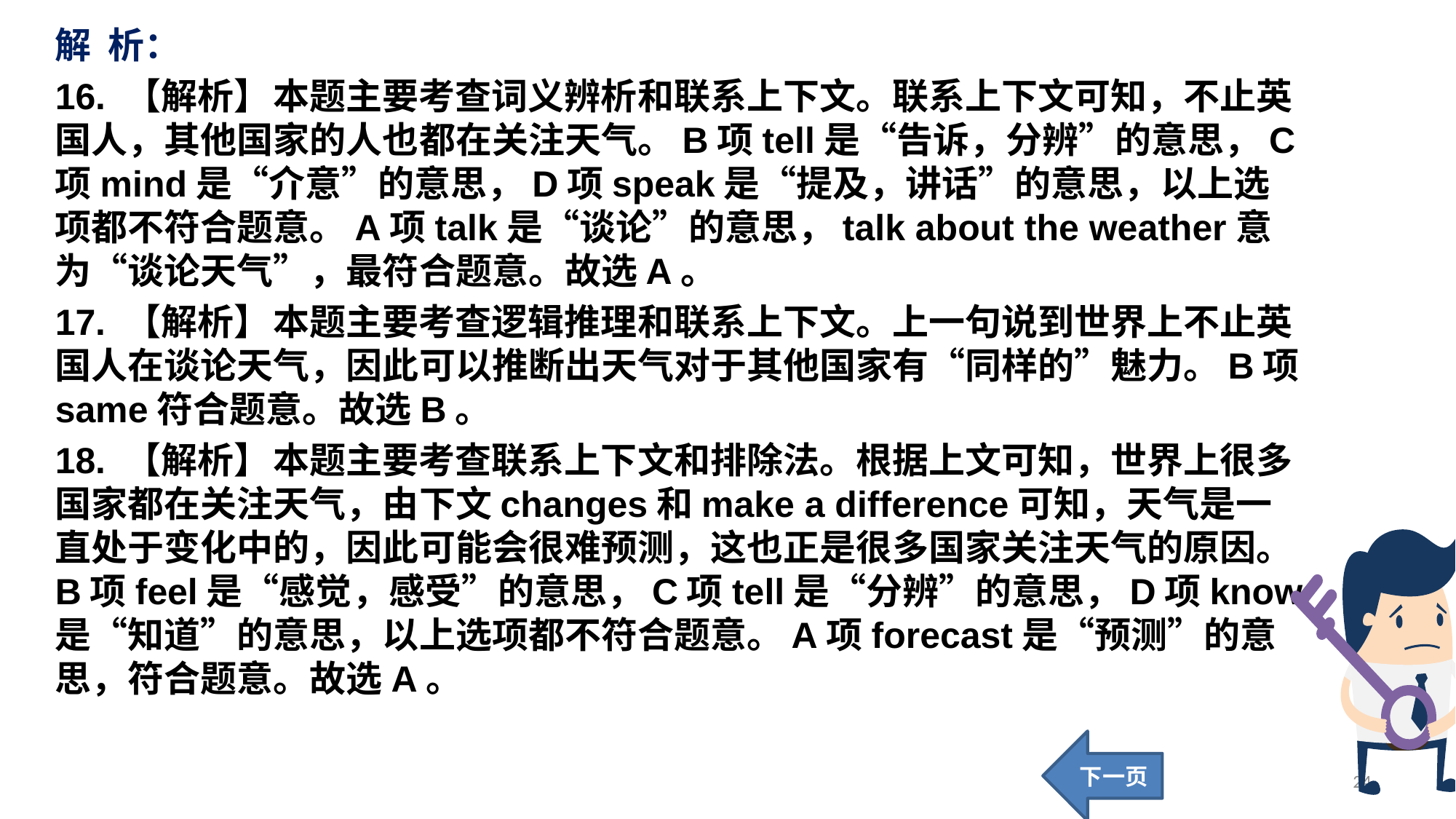

解  析：
16. 【解析】	本题主要考查词义辨析和联系上下文。联系上下文可知，不止英国人，其他国家的人也都在关注天气。B项tell是“告诉，分辨”的意思，C项mind是“介意”的意思，D项speak是“提及，讲话”的意思，以上选项都不符合题意。A项talk是“谈论”的意思，talk about the weather意为“谈论天气”，最符合题意。故选A。
17. 【解析】	本题主要考查逻辑推理和联系上下文。上一句说到世界上不止英国人在谈论天气，因此可以推断出天气对于其他国家有“同样的”魅力。B项same符合题意。故选B。
18. 【解析】	本题主要考查联系上下文和排除法。根据上文可知，世界上很多国家都在关注天气，由下文changes和make a difference可知，天气是一直处于变化中的，因此可能会很难预测，这也正是很多国家关注天气的原因。B项feel是“感觉，感受”的意思，C项tell是“分辨”的意思，D项know是“知道”的意思，以上选项都不符合题意。A项forecast是“预测”的意思，符合题意。故选A。

下一页
24